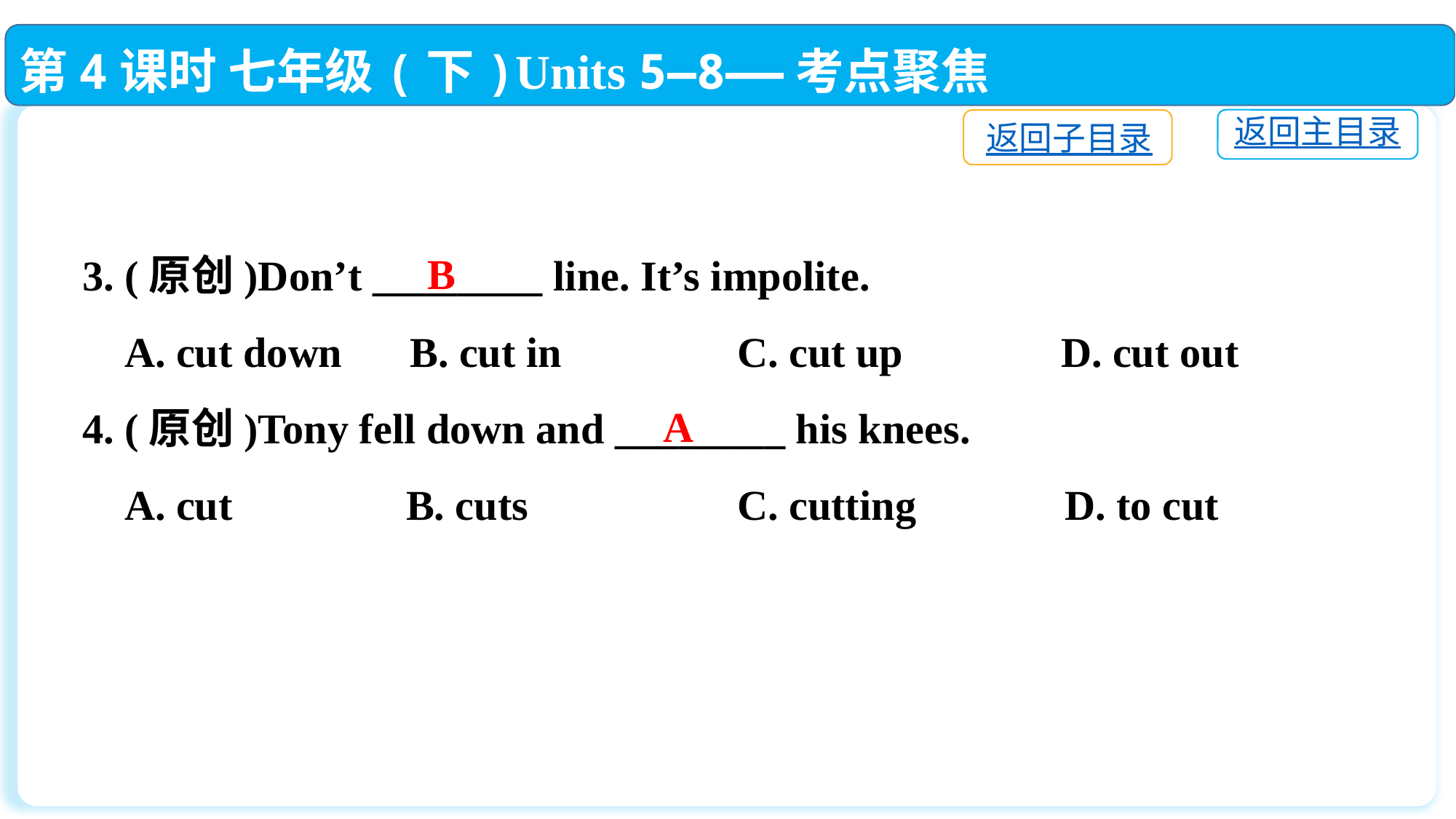

第4课时 七年级(下)Units 5—8——考点聚焦

返回主目录

返回子目录
3. (原创)Don’t ________ line. It’s impolite.
    A. cut down	B. cut in		C. cut up	          D. cut out
4. (原创)Tony fell down and ________ his knees.
    A. cut	          B. cuts 		C. cutting		D. to cut
B
A